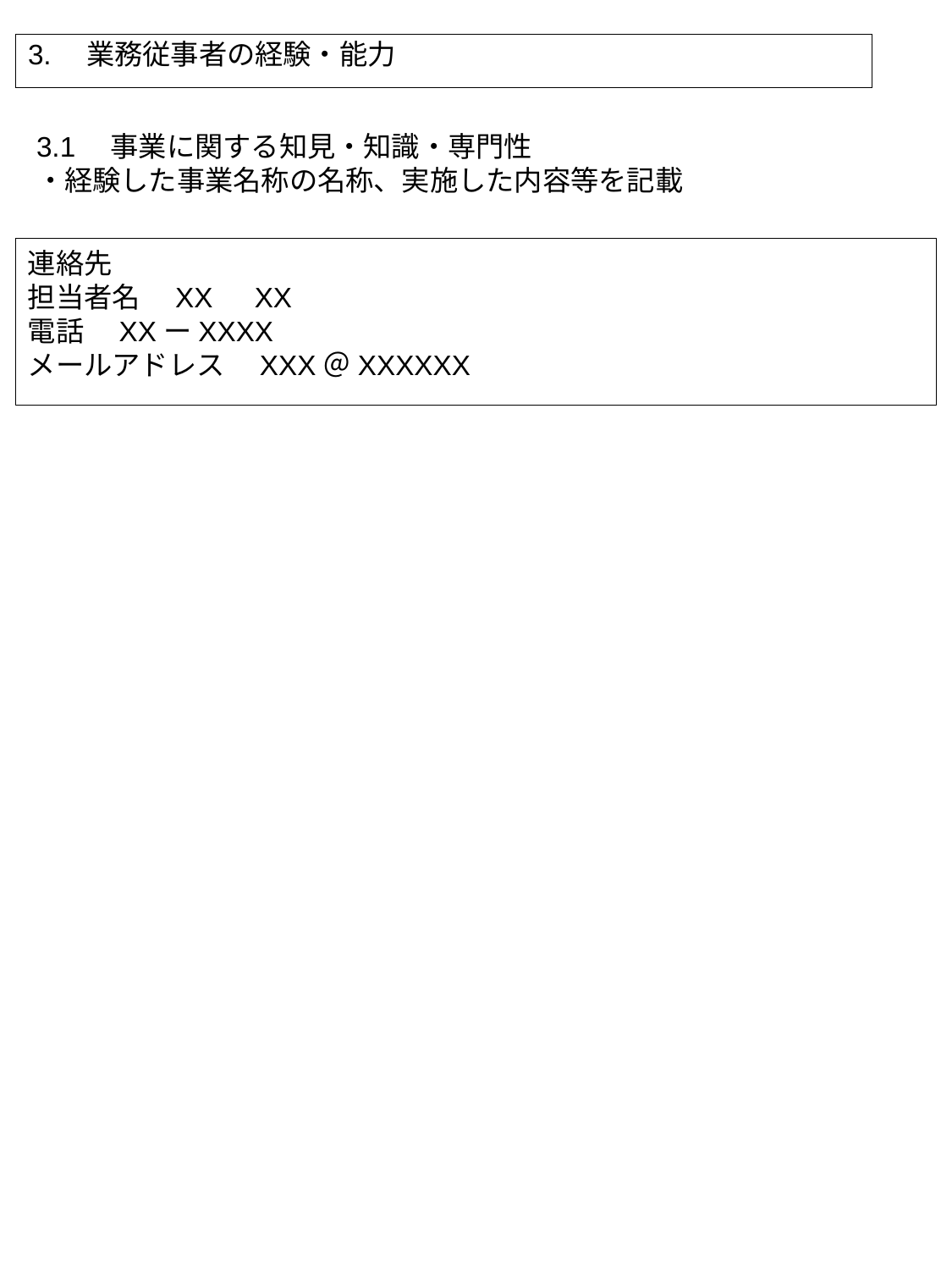

3.　業務従事者の経験・能力
3.1　事業に関する知見・知識・専門性
・経験した事業名称の名称、実施した内容等を記載

連絡先
担当者名　XX　XX
電話　XXーXXXX
メールアドレス　XXX＠XXXXXX